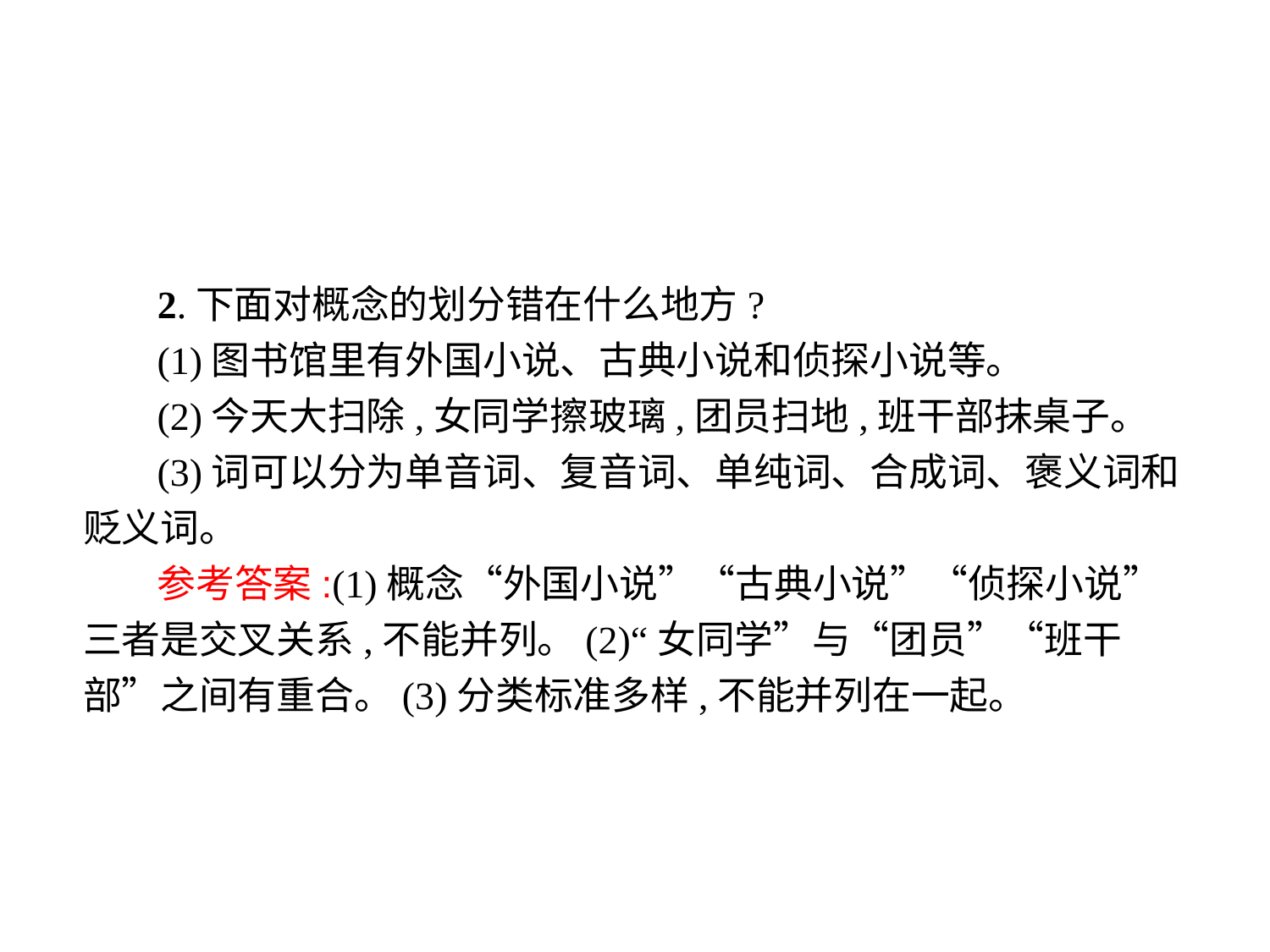

2.下面对概念的划分错在什么地方?
(1)图书馆里有外国小说、古典小说和侦探小说等。
(2)今天大扫除,女同学擦玻璃,团员扫地,班干部抹桌子。
(3)词可以分为单音词、复音词、单纯词、合成词、褒义词和贬义词。
参考答案:(1)概念“外国小说”“古典小说”“侦探小说”三者是交叉关系,不能并列。(2)“女同学”与“团员”“班干部”之间有重合。(3)分类标准多样,不能并列在一起。